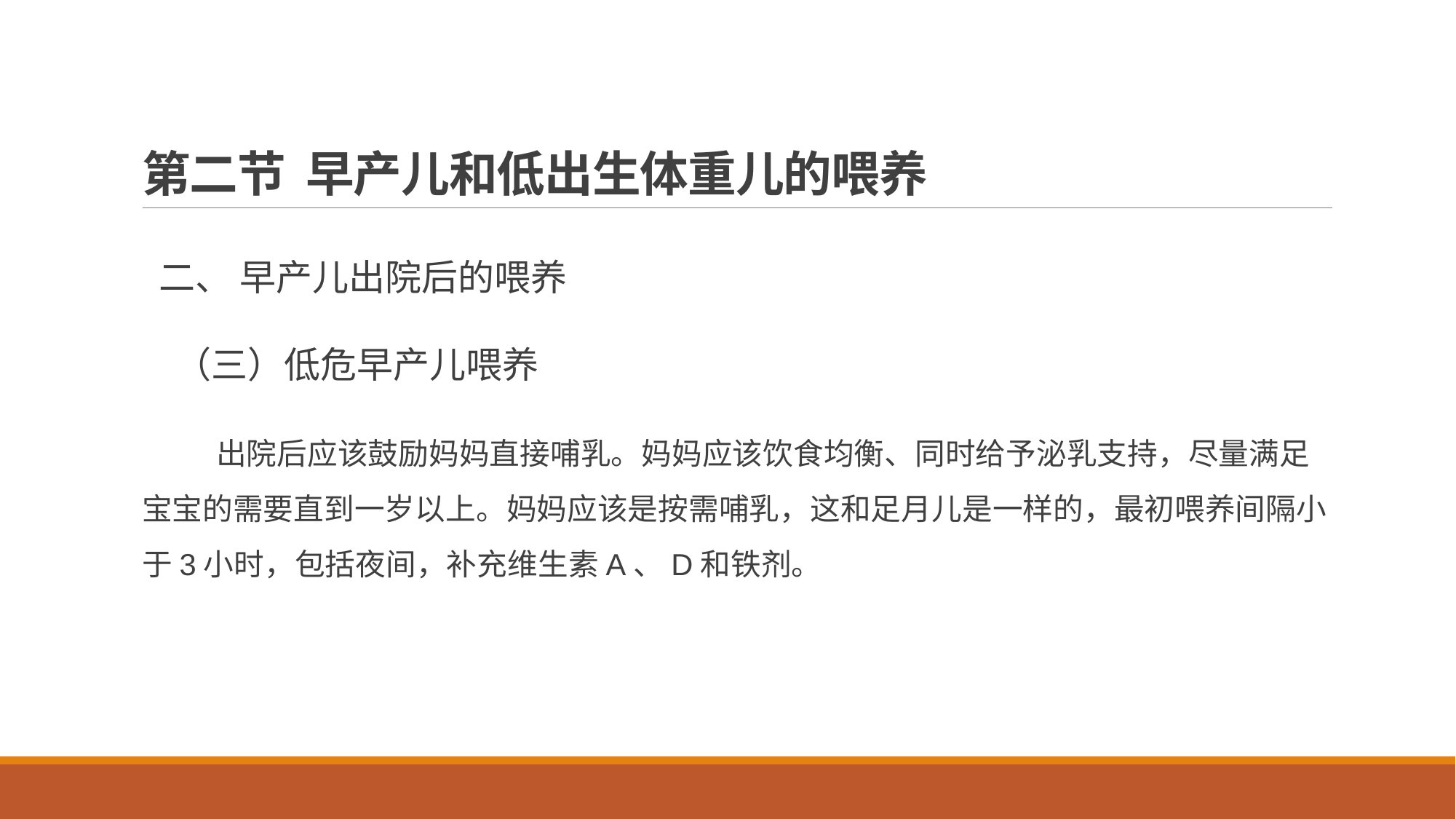

# 第二节  早产儿和低出生体重儿的喂养
 二、 早产儿出院后的喂养
   （三）低危早产儿喂养
        出院后应该鼓励妈妈直接哺乳。妈妈应该饮食均衡、同时给予泌乳支持，尽量满足宝宝的需要直到一岁以上。妈妈应该是按需哺乳，这和足月儿是一样的，最初喂养间隔小于3小时，包括夜间，补充维生素A、D和铁剂。